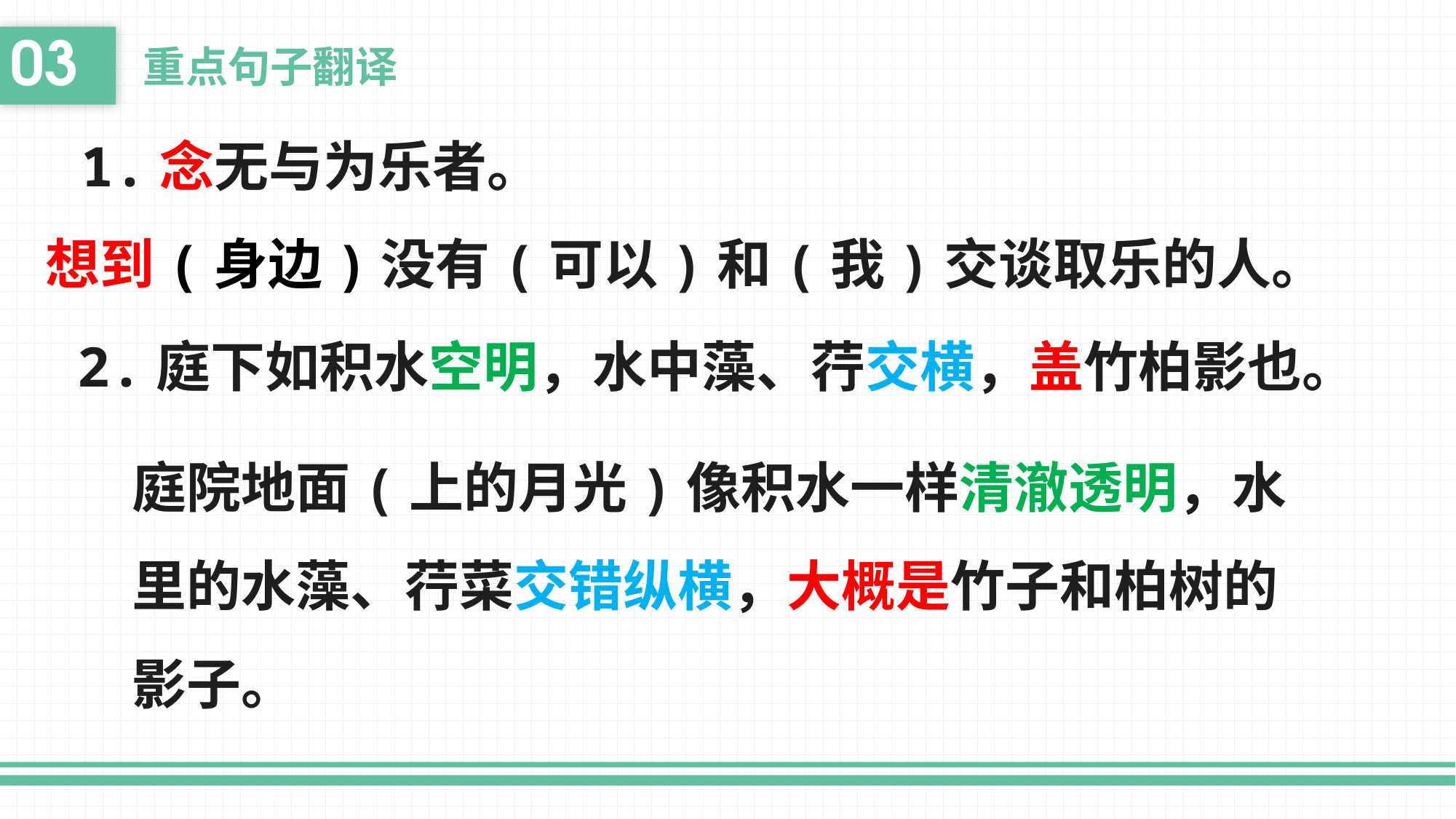

03
重点句子翻译
1.念无与为乐者。
想到(身边)没有(可以)和(我)交谈取乐的人。
2.庭下如积水空明，水中藻、荇交横，盖竹柏影也。
庭院地面(上的月光)像积水一样清澈透明，水里的水藻、荇菜交错纵横，大概是竹子和柏树的影子。